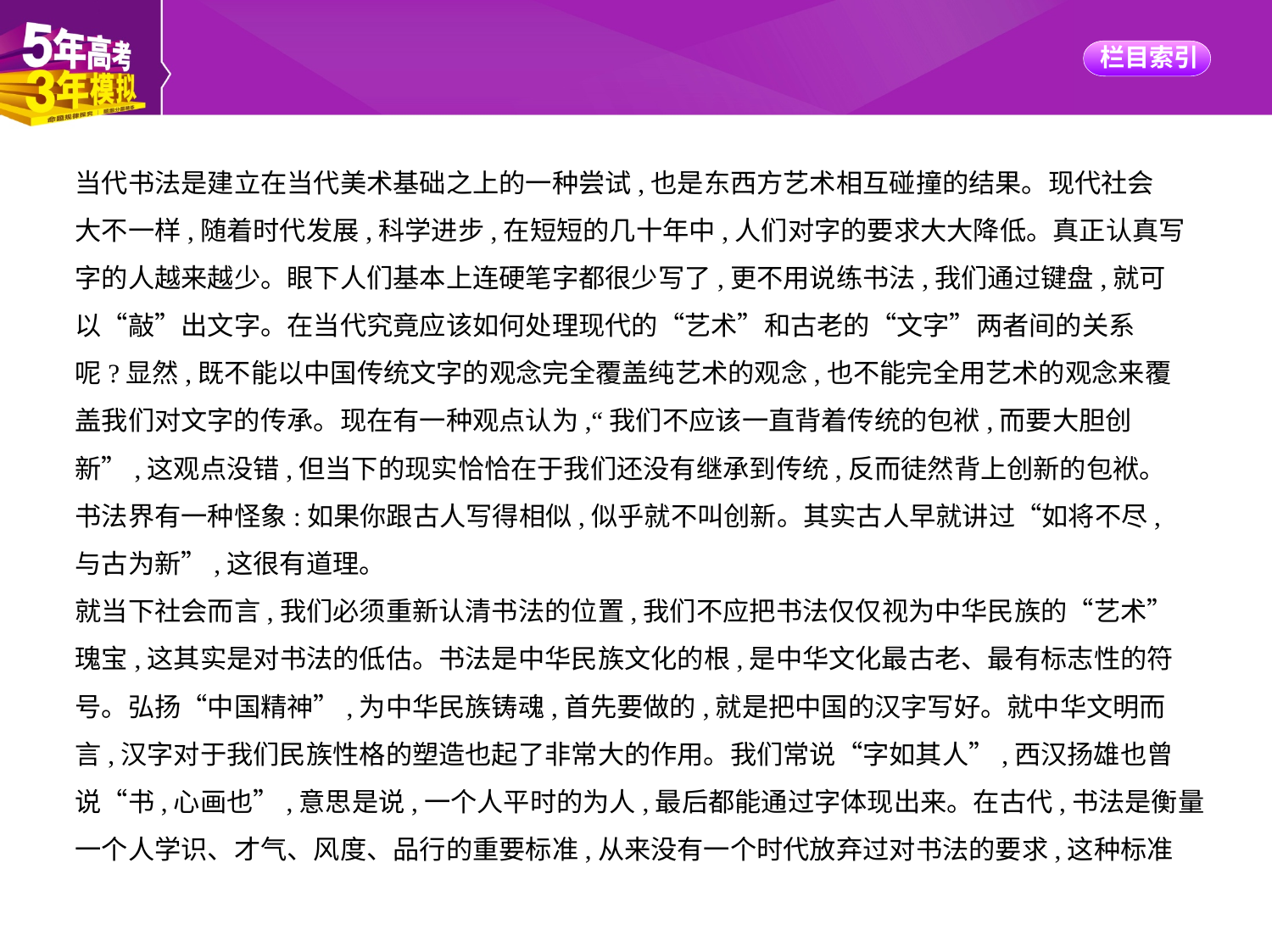

当代书法是建立在当代美术基础之上的一种尝试,也是东西方艺术相互碰撞的结果。现代社会
大不一样,随着时代发展,科学进步,在短短的几十年中,人们对字的要求大大降低。真正认真写
字的人越来越少。眼下人们基本上连硬笔字都很少写了,更不用说练书法,我们通过键盘,就可
以“敲”出文字。在当代究竟应该如何处理现代的“艺术”和古老的“文字”两者间的关系
呢?显然,既不能以中国传统文字的观念完全覆盖纯艺术的观念,也不能完全用艺术的观念来覆
盖我们对文字的传承。现在有一种观点认为,“我们不应该一直背着传统的包袱,而要大胆创
新”,这观点没错,但当下的现实恰恰在于我们还没有继承到传统,反而徒然背上创新的包袱。
书法界有一种怪象:如果你跟古人写得相似,似乎就不叫创新。其实古人早就讲过“如将不尽,
与古为新”,这很有道理。
就当下社会而言,我们必须重新认清书法的位置,我们不应把书法仅仅视为中华民族的“艺术”
瑰宝,这其实是对书法的低估。书法是中华民族文化的根,是中华文化最古老、最有标志性的符
号。弘扬“中国精神”,为中华民族铸魂,首先要做的,就是把中国的汉字写好。就中华文明而
言,汉字对于我们民族性格的塑造也起了非常大的作用。我们常说“字如其人”,西汉扬雄也曾
说“书,心画也”,意思是说,一个人平时的为人,最后都能通过字体现出来。在古代,书法是衡量
一个人学识、才气、风度、品行的重要标准,从来没有一个时代放弃过对书法的要求,这种标准